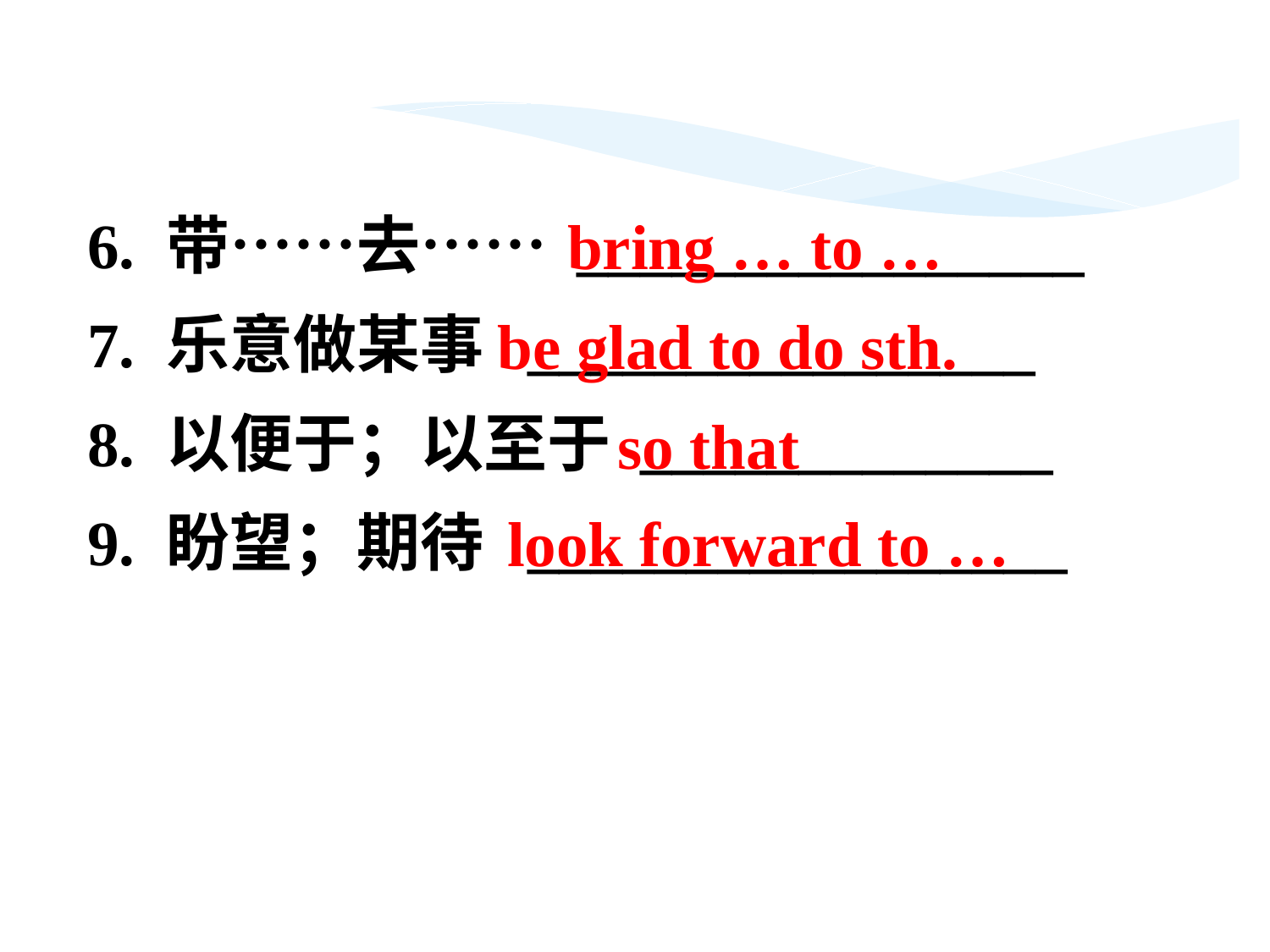

6. 带……去…… ________________
7. 乐意做某事  ________________
8. 以便于；以至于 _____________
9. 盼望；期待  _________________
bring … to …
be glad to do sth.
so that
look forward to …